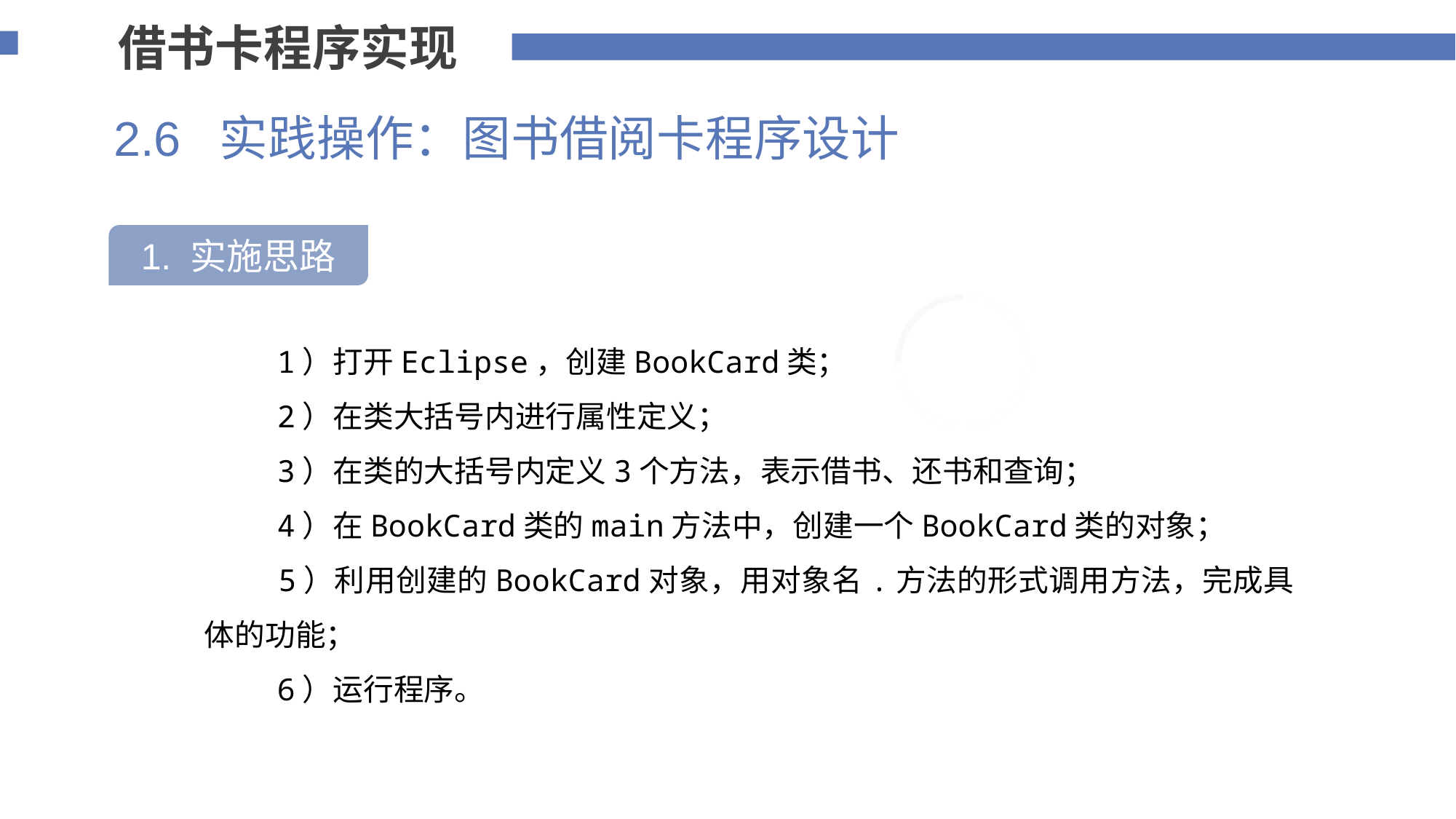

借书卡程序实现

2.6  实践操作：图书借阅卡程序设计
1. 实施思路

75%
    1）打开Eclipse，创建BookCard类；
    2）在类大括号内进行属性定义；
    3）在类的大括号内定义3个方法，表示借书、还书和查询；
    4）在BookCard类的main方法中，创建一个BookCard类的对象；
    5）利用创建的BookCard对象，用对象名.方法的形式调用方法，完成具体的功能；
    6）运行程序。